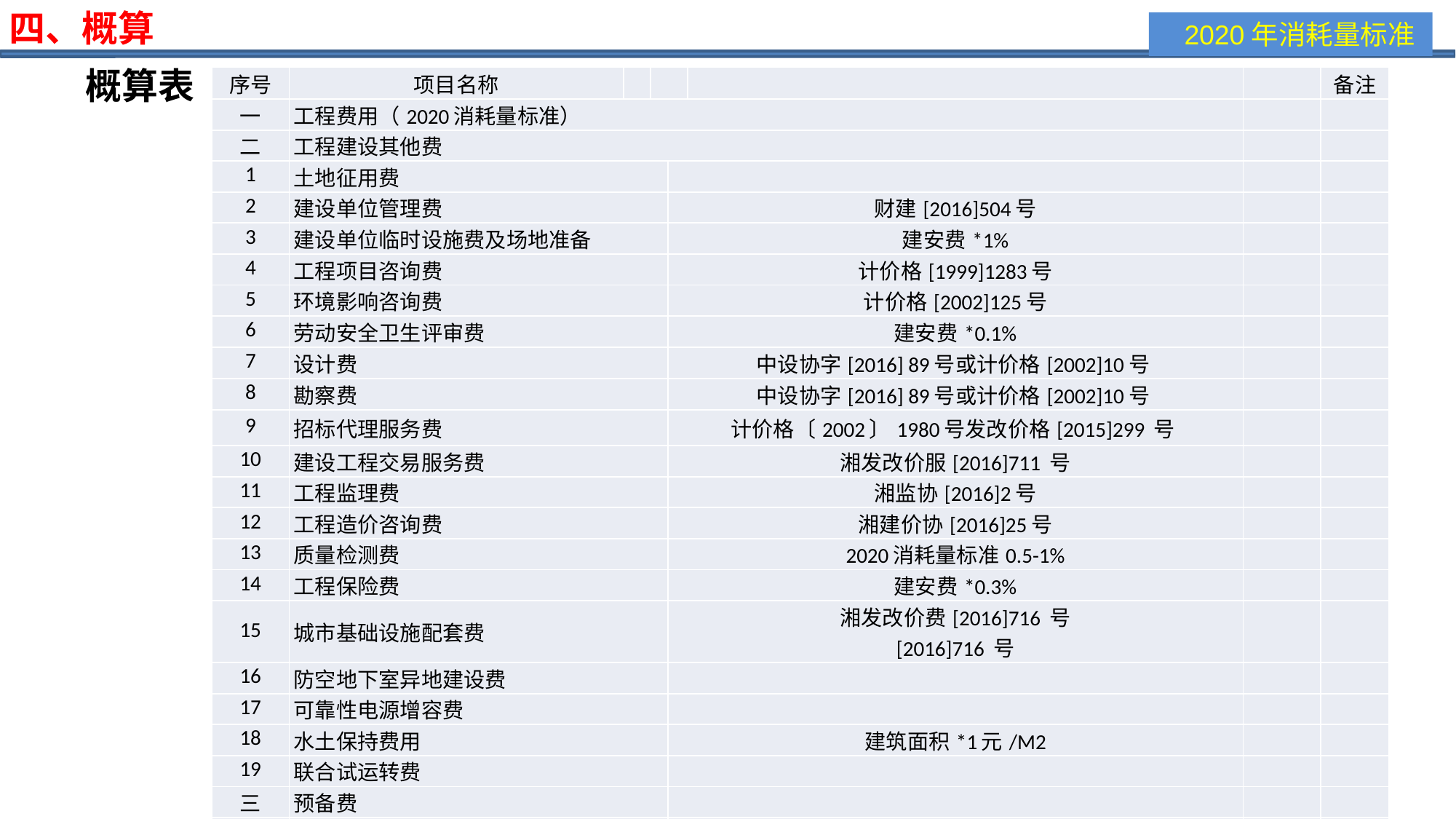

四、概算
概算表

| 序号 | 项目名称 |  |  |  |  |  | 备注 |
| --- | --- | --- | --- | --- | --- | --- | --- |
| 一 | 工程费用（2020消耗量标准） |  |  |  |  |  |  |
| 二 | 工程建设其他费 |  |  |  |  |  |  |
| 1 | 土地征用费 |  |  |  |  |  |  |
| 2 | 建设单位管理费 |  |  | 财建[2016]504号 |  |  |  |
| 3 | 建设单位临时设施费及场地准备 |  |  | 建安费\*1% |  |  |  |
| 4 | 工程项目咨询费 |  |  | 计价格[1999]1283号 |  |  |  |
| 5 | 环境影响咨询费 |  |  | 计价格[2002]125号 |  |  |  |
| 6 | 劳动安全卫生评审费 |  |  | 建安费\*0.1% |  |  |  |
| 7 | 设计费 |  |  | 中设协字[2016] 89号或计价格[2002]10号 |  |  |  |
| 8 | 勘察费 |  |  | 中设协字[2016] 89号或计价格[2002]10号 |  |  |  |
| 9 | 招标代理服务费 |  |  | 计价格〔2002〕1980号发改价格[2015]299 号 |  |  |  |
| 10 | 建设工程交易服务费 |  |  | 湘发改价服[2016]711 号 |  |  |  |
| 11 | 工程监理费 |  |  | 湘监协[2016]2号 |  |  |  |
| 12 | 工程造价咨询费 |  |  | 湘建价协[2016]25号 |  |  |  |
| 13 | 质量检测费 |  |  | 2020消耗量标准0.5-1% |  |  |  |
| 14 | 工程保险费 |  |  | 建安费\*0.3% |  |  |  |
| 15 | 城市基础设施配套费 |  |  | 湘发改价费[2016]716 号 [2016]716 号 |  |  |  |
| 16 | 防空地下室异地建设费 |  |  |  |  |  |  |
| 17 | 可靠性电源增容费 |  |  |  |  |  |  |
| 18 | 水土保持费用 |  |  | 建筑面积\*1元/M2 |  |  |  |
| 19 | 联合试运转费 |  |  |  |  |  |  |
| 三 | 预备费 |  |  |  |  |  |  |
| 1 | 基本预备费 |  |  | 2020消耗量标准（一+二）\*5% |  |  |  |
| 2 | 涨价预备费 |  |  | 2020消耗量标准（一+二）\*5% |  |  |  |
| 四 | 建设期贷款利息 |  |  |  |  |  |  |
| 五 | 总投资 |  |  |  |  |  |  |